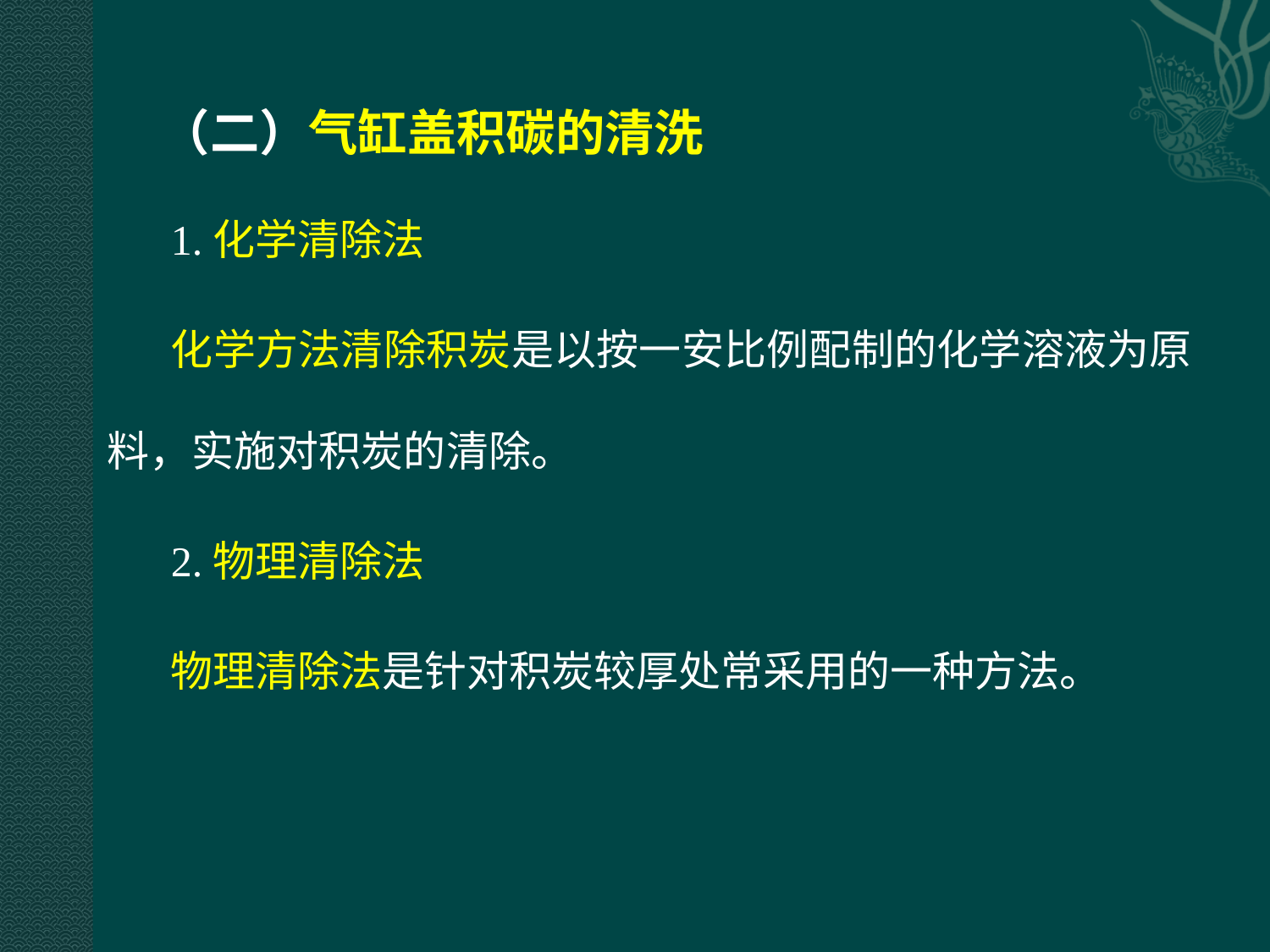

（二）气缸盖积碳的清洗
1.化学清除法
化学方法清除积炭是以按一安比例配制的化学溶液为原料，实施对积炭的清除。
2.物理清除法
物理清除法是针对积炭较厚处常采用的一种方法。